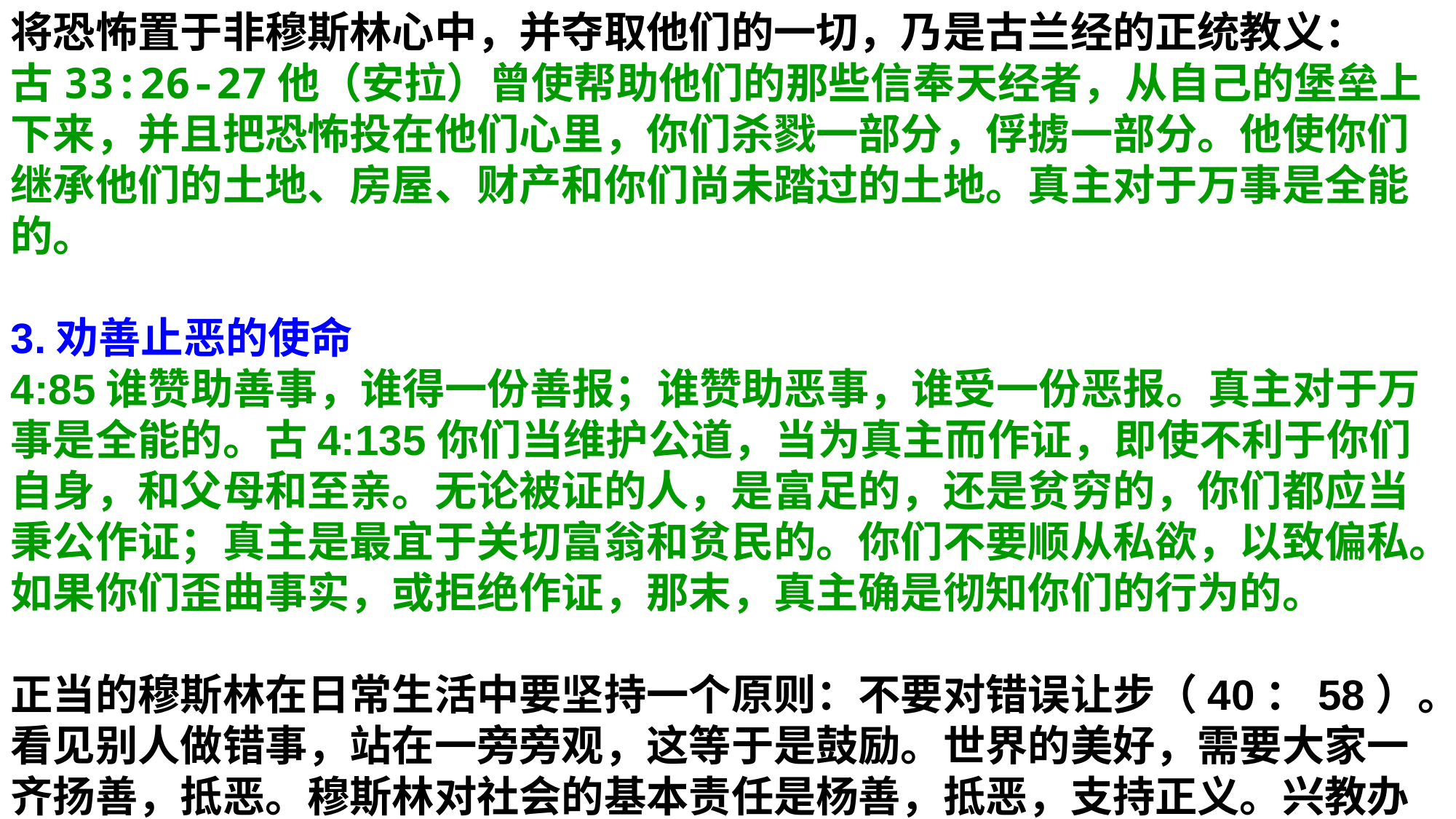

将恐怖置于非穆斯林心中，并夺取他们的一切，乃是古兰经的正统教义：
古33:26-27他（安拉）曾使帮助他们的那些信奉天经者，从自己的堡垒上下来，并且把恐怖投在他们心里，你们杀戮一部分，俘掳一部分。他使你们继承他们的土地、房屋、财产和你们尚未踏过的土地。真主对于万事是全能的。

3.劝善止恶的使命
4:85谁赞助善事，谁得一份善报；谁赞助恶事，谁受一份恶报。真主对于万事是全能的。古4:135你们当维护公道，当为真主而作证，即使不利于你们自身，和父母和至亲。无论被证的人，是富足的，还是贫穷的，你们都应当秉公作证；真主是最宜于关切富翁和贫民的。你们不要顺从私欲，以致偏私。如果你们歪曲事实，或拒绝作证，那末，真主确是彻知你们的行为的。

正当的穆斯林在日常生活中要坚持一个原则：不要对错误让步（40：58）。看见别人做错事，站在一旁旁观，这等于是鼓励。世界的美好，需要大家一齐扬善，抵恶。穆斯林对社会的基本责任是杨善，抵恶，支持正义。兴教办学，赈灾救穷，扶助残疾，保护环境，爱护公物，这些都是社会公益与善举。